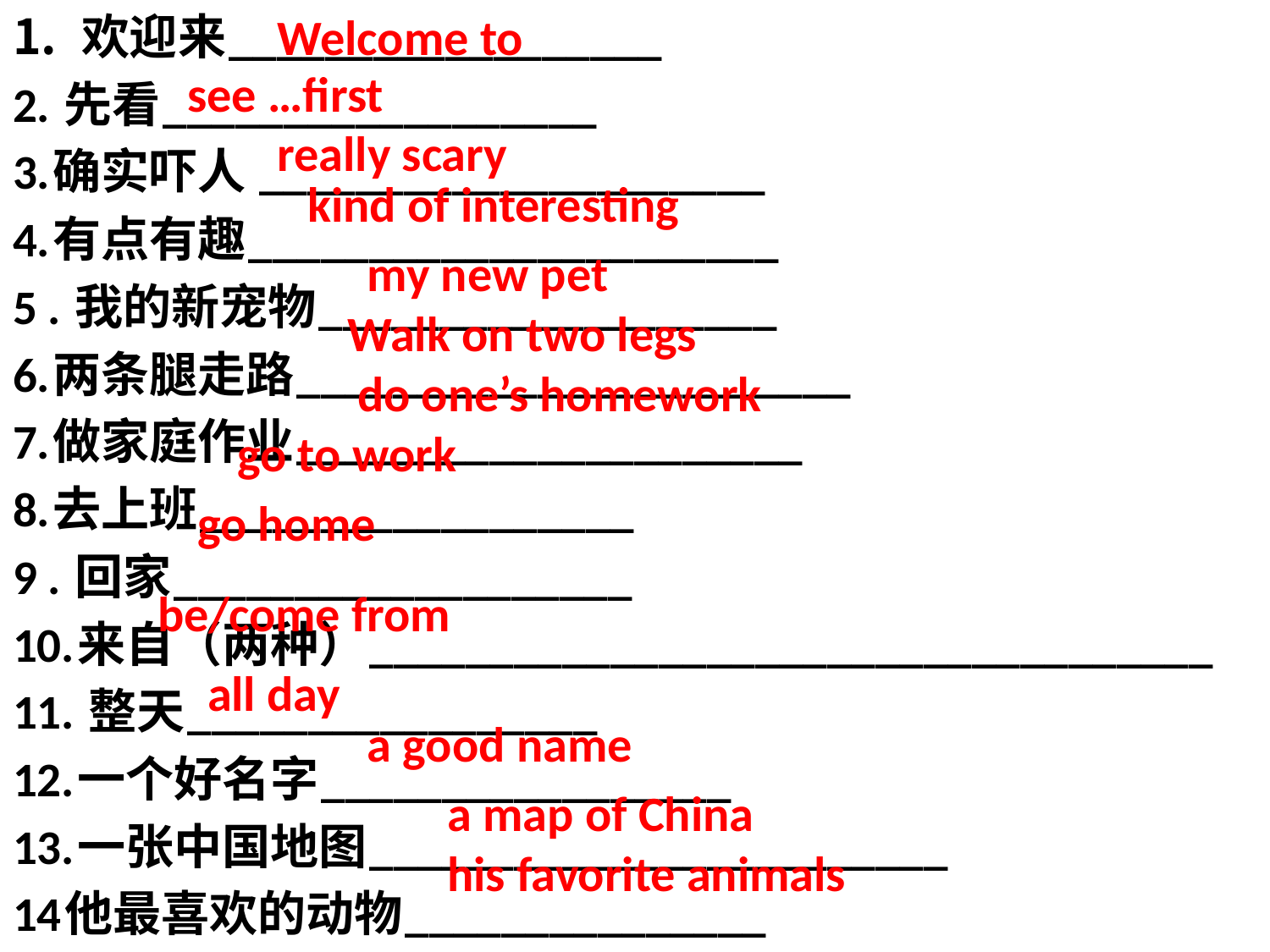

欢迎来__________________
2. 先看__________________
3.确实吓人 _____________________
4.有点有趣______________________
5 . 我的新宠物___________________
6.两条腿走路_______________________
7.做家庭作业_____________________
8.去上班__________________
9 . 回家___________________
10.来自（两种）___________________________________
11. 整天_________________
12.一个好名字_________________
13.一张中国地图________________________
14他最喜欢的动物_______________

Welcome to
see …first
really scary
kind of interesting
my new pet
#
Walk on two legs
do one’s homework
go to work
go home
be/come from
all day
a good name
a map of China
his favorite animals